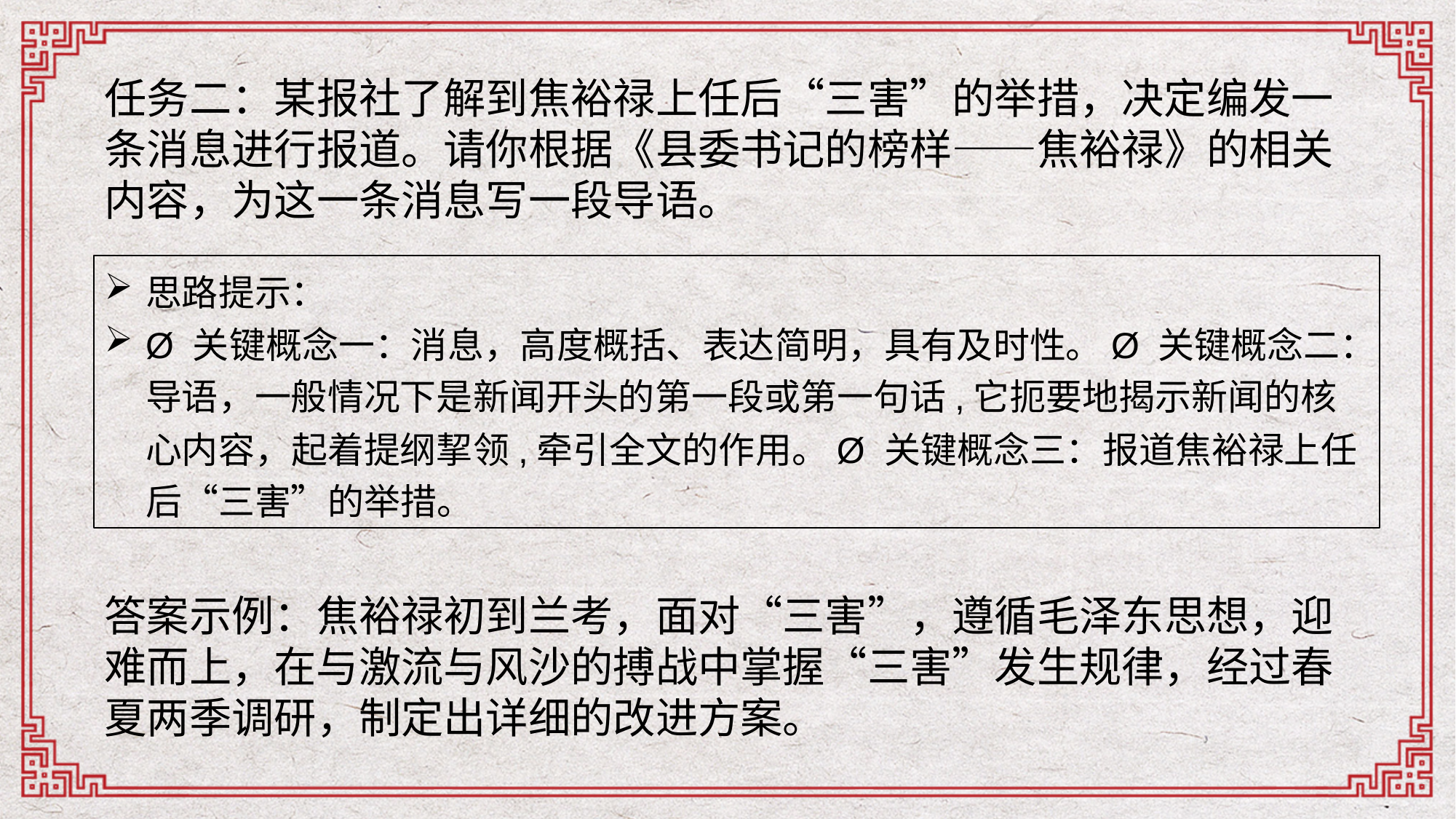

任务二：某报社了解到焦裕禄上任后“三害”的举措，决定编发一条消息进行报道。请你根据《县委书记的榜样——焦裕禄》的相关内容，为这一条消息写一段导语。
思路提示：
Ø 关键概念一：消息，高度概括、表达简明，具有及时性。Ø 关键概念二：导语，一般情况下是新闻开头的第一段或第一句话,它扼要地揭示新闻的核心内容，起着提纲挈领,牵引全文的作用。Ø 关键概念三：报道焦裕禄上任后“三害”的举措。
答案示例：焦裕禄初到兰考，面对“三害”，遵循毛泽东思想，迎难而上，在与激流与风沙的搏战中掌握“三害”发生规律，经过春夏两季调研，制定出详细的改进方案。